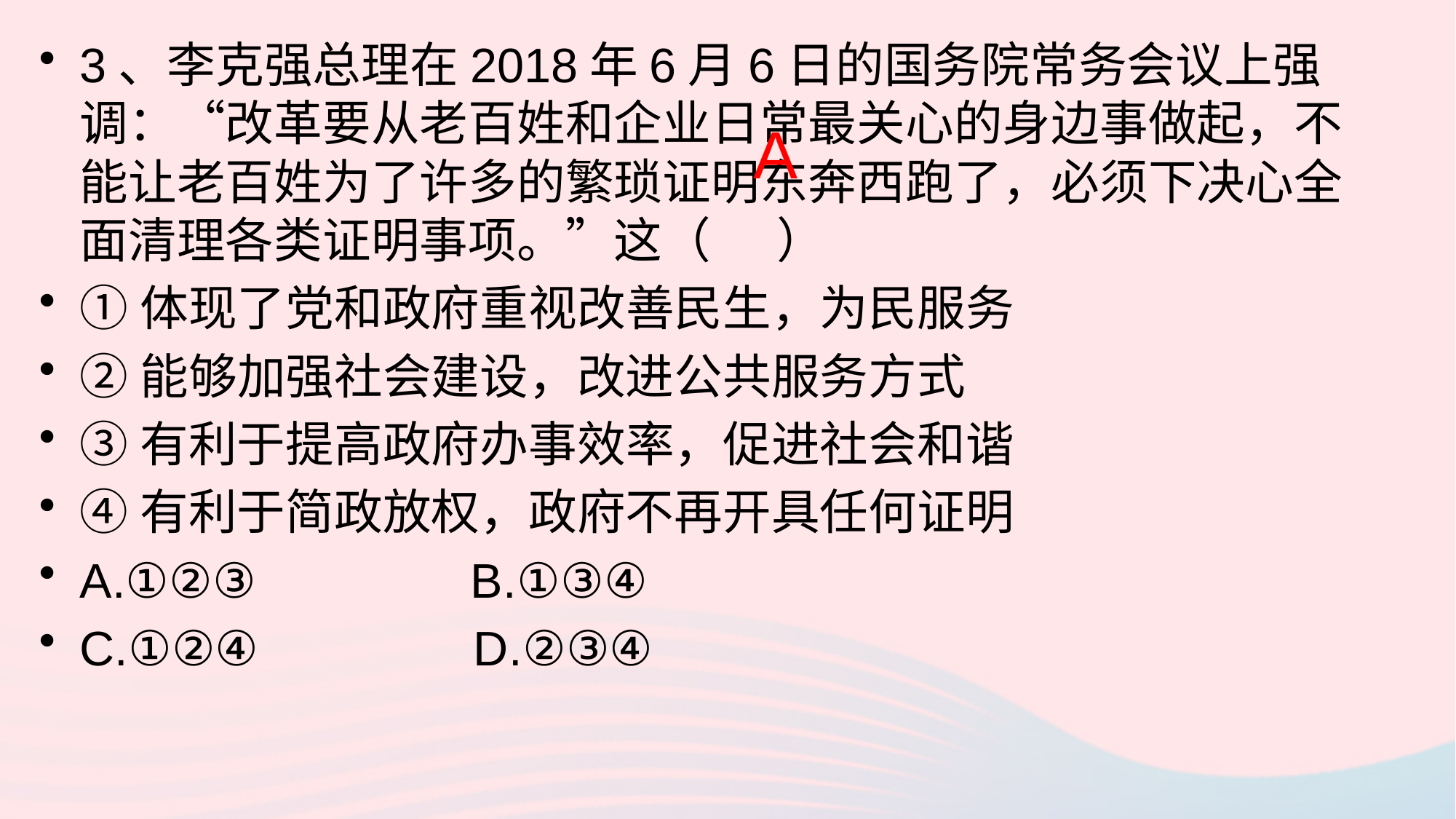

3、李克强总理在2018年6月6日的国务院常务会议上强调：“改革要从老百姓和企业日常最关心的身边事做起，不能让老百姓为了许多的繁琐证明东奔西跑了，必须下决心全面清理各类证明事项。”这（      ）
①体现了党和政府重视改善民生，为民服务
②能够加强社会建设，改进公共服务方式
③有利于提高政府办事效率，促进社会和谐
④有利于简政放权，政府不再开具任何证明
A.①②③                B.①③④
C.①②④                D.②③④
A